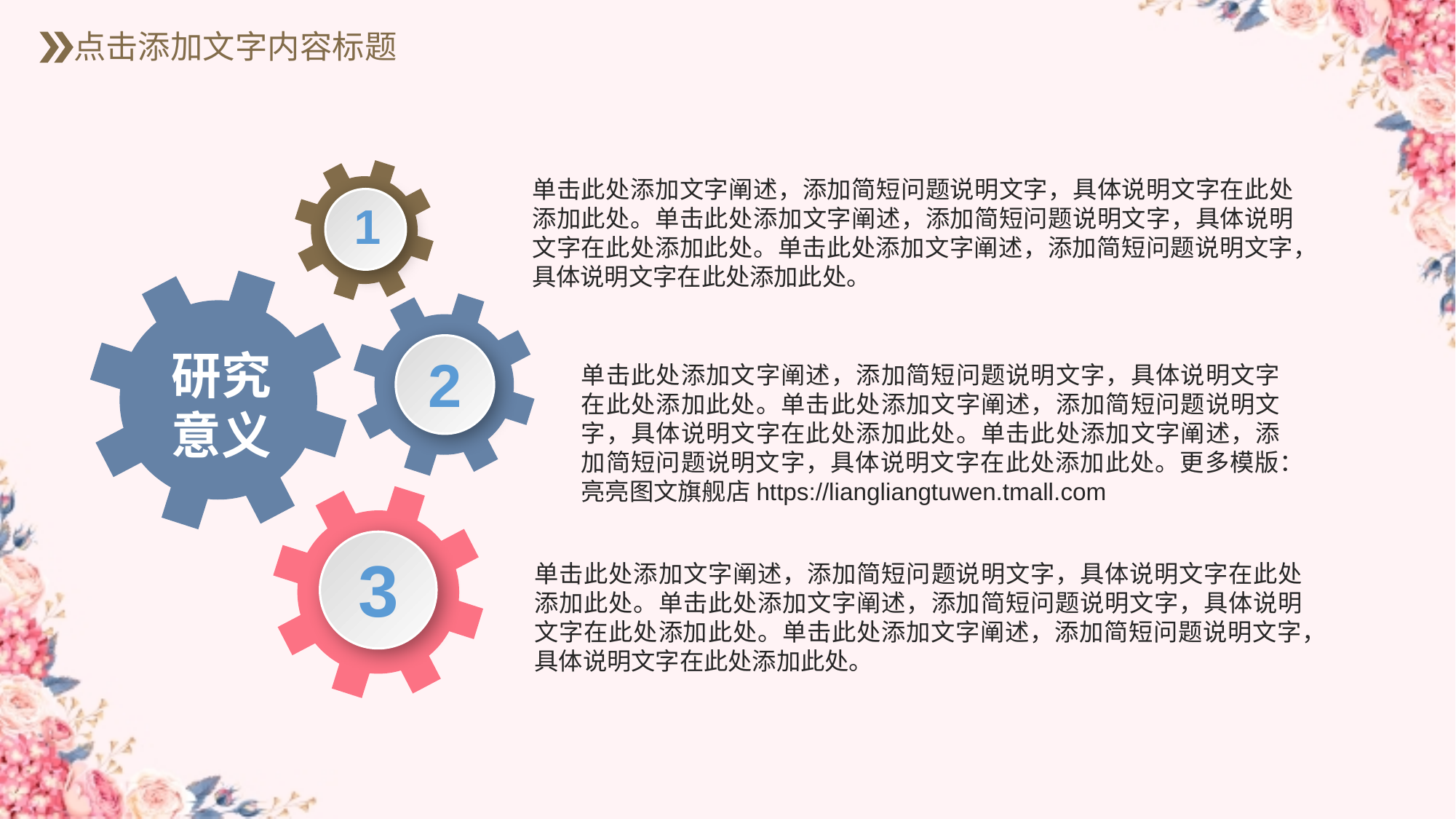

点击添加文字内容标题

单击此处添加文字阐述，添加简短问题说明文字，具体说明文字在此处添加此处。单击此处添加文字阐述，添加简短问题说明文字，具体说明文字在此处添加此处。单击此处添加文字阐述，添加简短问题说明文字，具体说明文字在此处添加此处。

1

2
研究意义
单击此处添加文字阐述，添加简短问题说明文字，具体说明文字在此处添加此处。单击此处添加文字阐述，添加简短问题说明文字，具体说明文字在此处添加此处。单击此处添加文字阐述，添加简短问题说明文字，具体说明文字在此处添加此处。更多模版：亮亮图文旗舰店https://liangliangtuwen.tmall.com

3
单击此处添加文字阐述，添加简短问题说明文字，具体说明文字在此处添加此处。单击此处添加文字阐述，添加简短问题说明文字，具体说明文字在此处添加此处。单击此处添加文字阐述，添加简短问题说明文字，具体说明文字在此处添加此处。